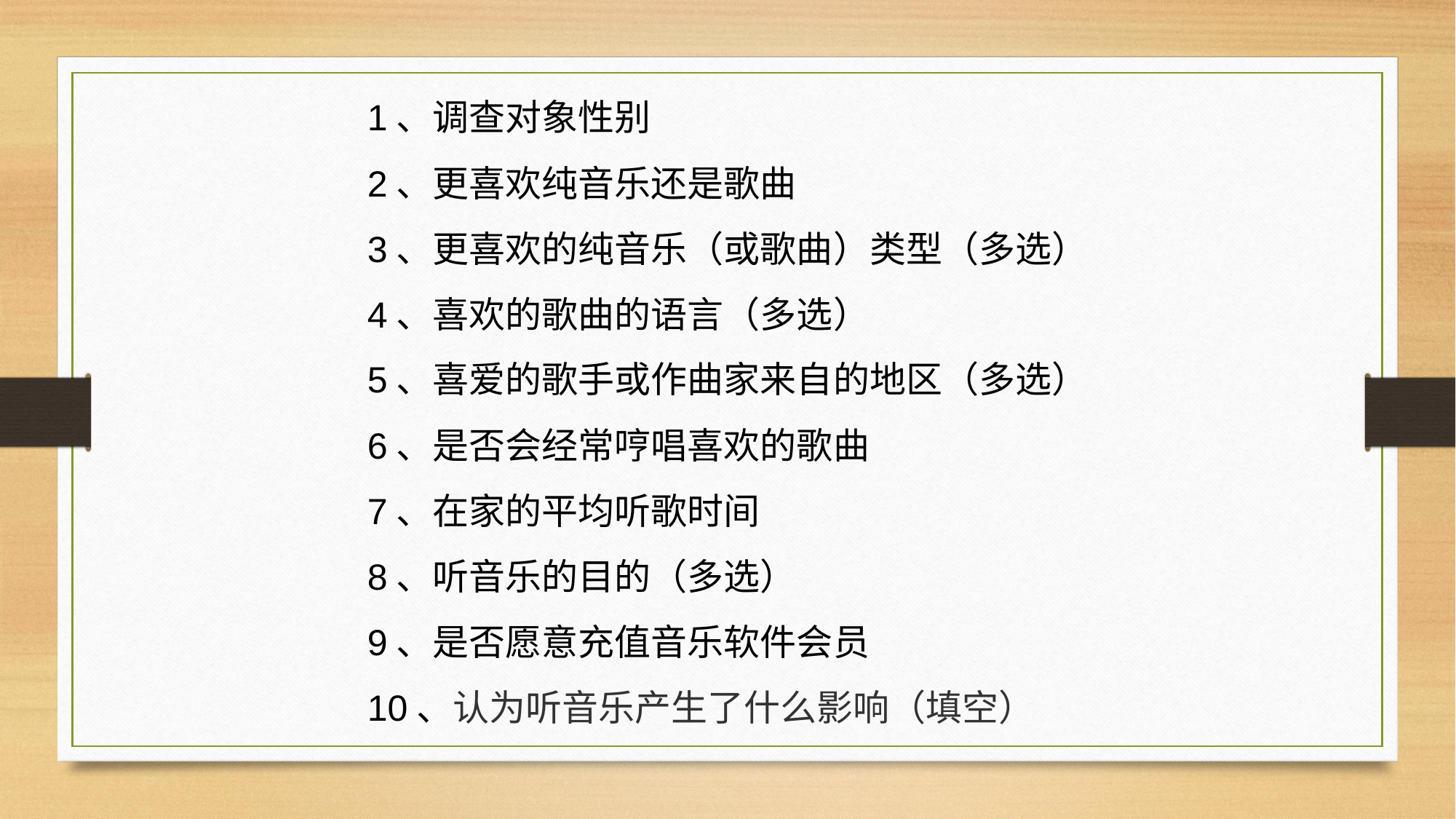

1、调查对象性别
2、更喜欢纯音乐还是歌曲
3、更喜欢的纯音乐（或歌曲）类型（多选）
4、喜欢的歌曲的语言（多选）
5、喜爱的歌手或作曲家来自的地区（多选）
6、是否会经常哼唱喜欢的歌曲
7、在家的平均听歌时间
8、听音乐的目的（多选）
9、是否愿意充值音乐软件会员
10、认为听音乐产生了什么影响（填空）